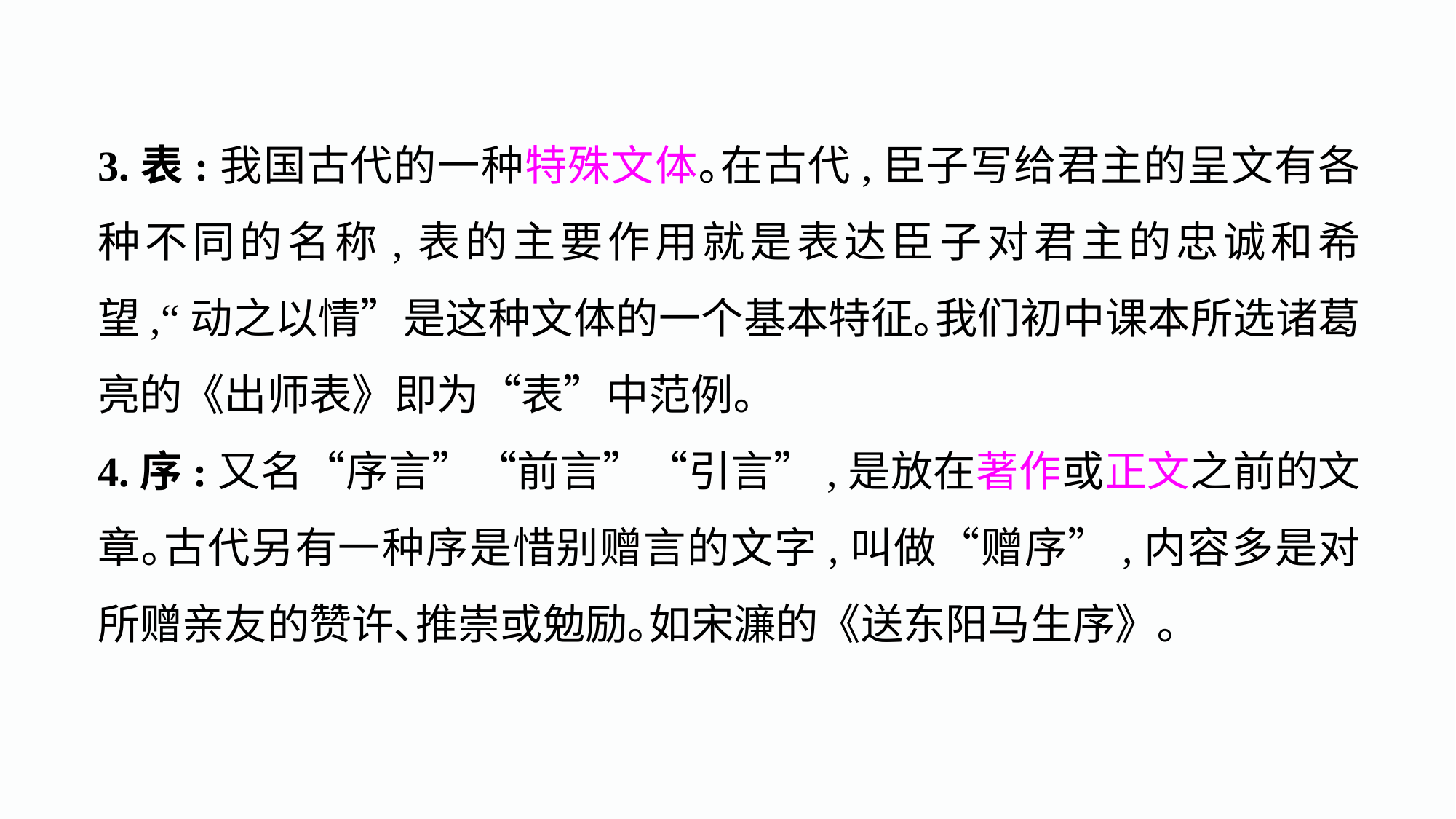

3.表:我国古代的一种特殊文体｡在古代,臣子写给君主的呈文有各种不同的名称,表的主要作用就是表达臣子对君主的忠诚和希望,“动之以情”是这种文体的一个基本特征｡我们初中课本所选诸葛亮的《出师表》即为“表”中范例｡
4.序:又名“序言”“前言”“引言”,是放在著作或正文之前的文章｡古代另有一种序是惜别赠言的文字,叫做“赠序”,内容多是对所赠亲友的赞许､推崇或勉励｡如宋濂的《送东阳马生序》｡